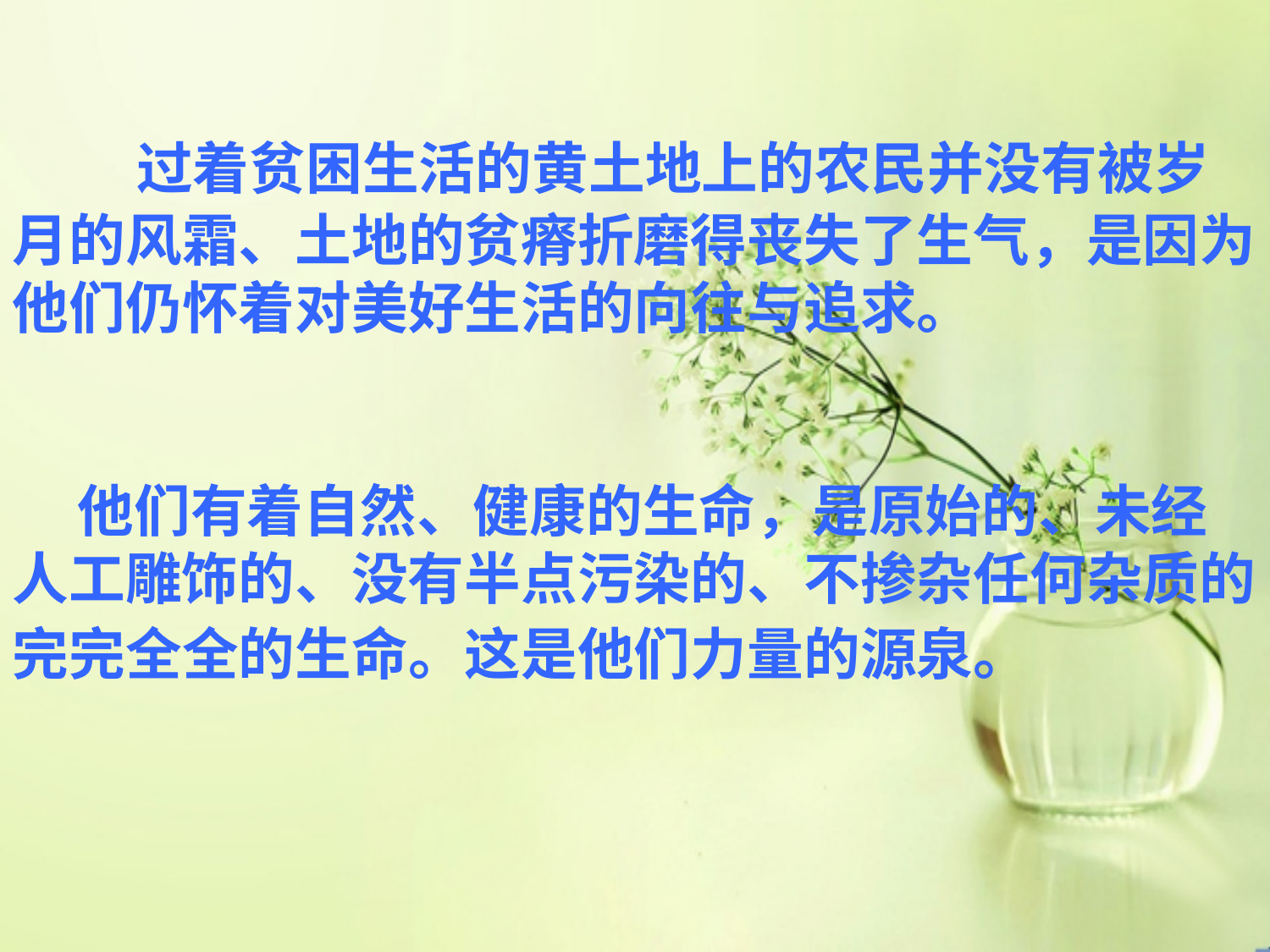

过着贫困生活的黄土地上的农民并没有被岁月的风霜、土地的贫瘠折磨得丧失了生气，是因为他们仍怀着对美好生活的向往与追求。

    他们有着自然、健康的生命，是原始的、未经人工雕饰的、没有半点污染的、不掺杂任何杂质的完完全全的生命。这是他们力量的源泉。